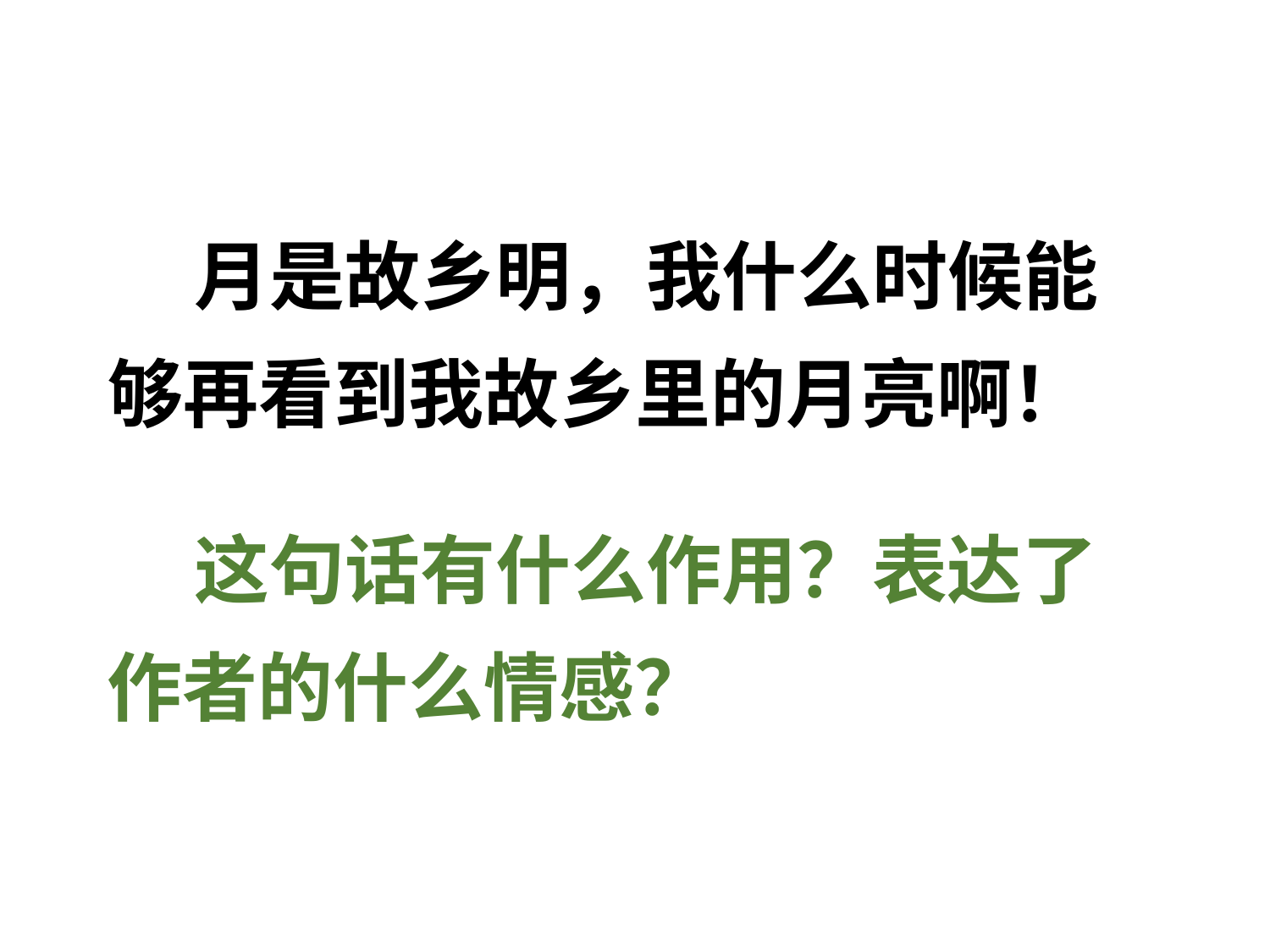

月是故乡明，我什么时候能够再看到我故乡里的月亮啊！
    这句话有什么作用？表达了作者的什么情感？